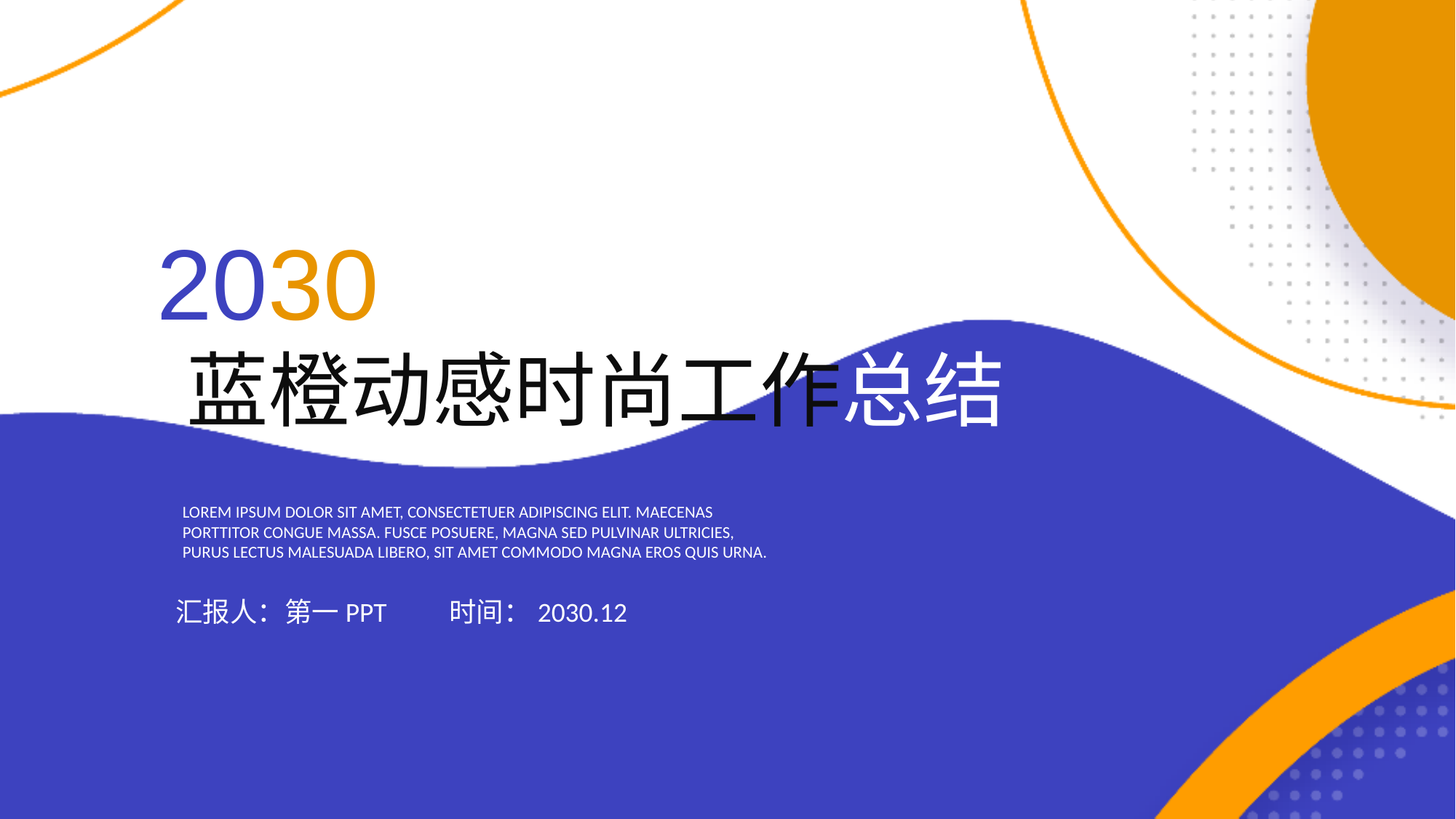

2030
蓝橙动感时尚工作总结
LOREM IPSUM DOLOR SIT AMET, CONSECTETUER ADIPISCING ELIT. MAECENAS PORTTITOR CONGUE MASSA. FUSCE POSUERE, MAGNA SED PULVINAR ULTRICIES, PURUS LECTUS MALESUADA LIBERO, SIT AMET COMMODO MAGNA EROS QUIS URNA.
汇报人：第一PPT         时间：2030.12